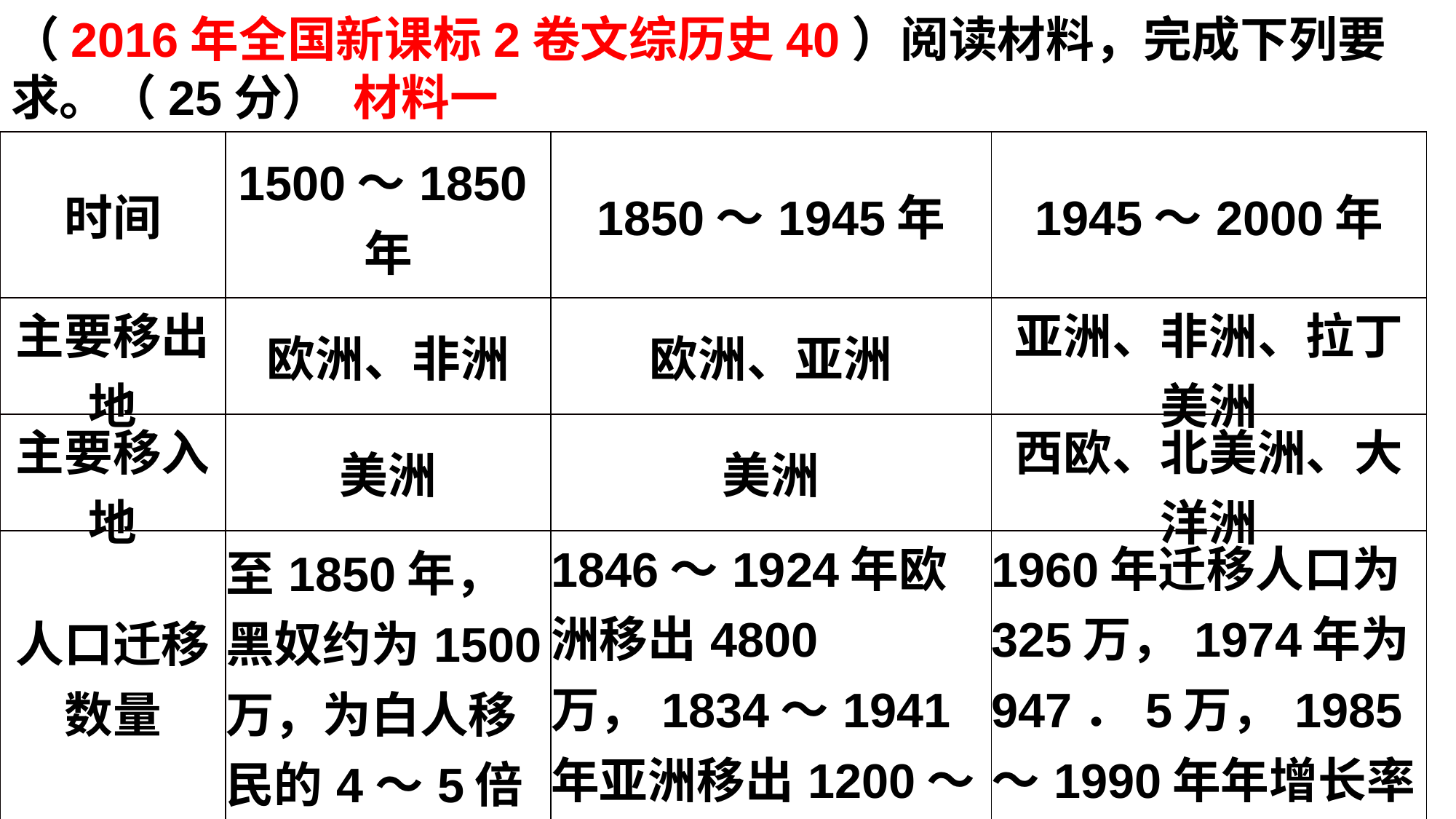

（2016年全国新课标2卷文综历史40）阅读材料，完成下列要求。（25分）  材料一
| 时间 | 1500～1850年 | 1850～1945年 | 1945～2000年 |
| --- | --- | --- | --- |
| 主要移出地 | 欧洲、非洲 | 欧洲、亚洲 | 亚洲、非洲、拉丁美洲 |
| 主要移入地 | 美洲 | 美洲 | 西欧、北美洲、大洋洲 |
| 人口迁移数量 | 至1850年，黑奴约为1500万，为白人移民的4～5倍 | 1846～1924年欧洲移出4800万，1834～1941年亚洲移出1200～3700万 | 1960年迁移人口为325万，1974年为947．5万，1985～1990年年增长率为2．59% |